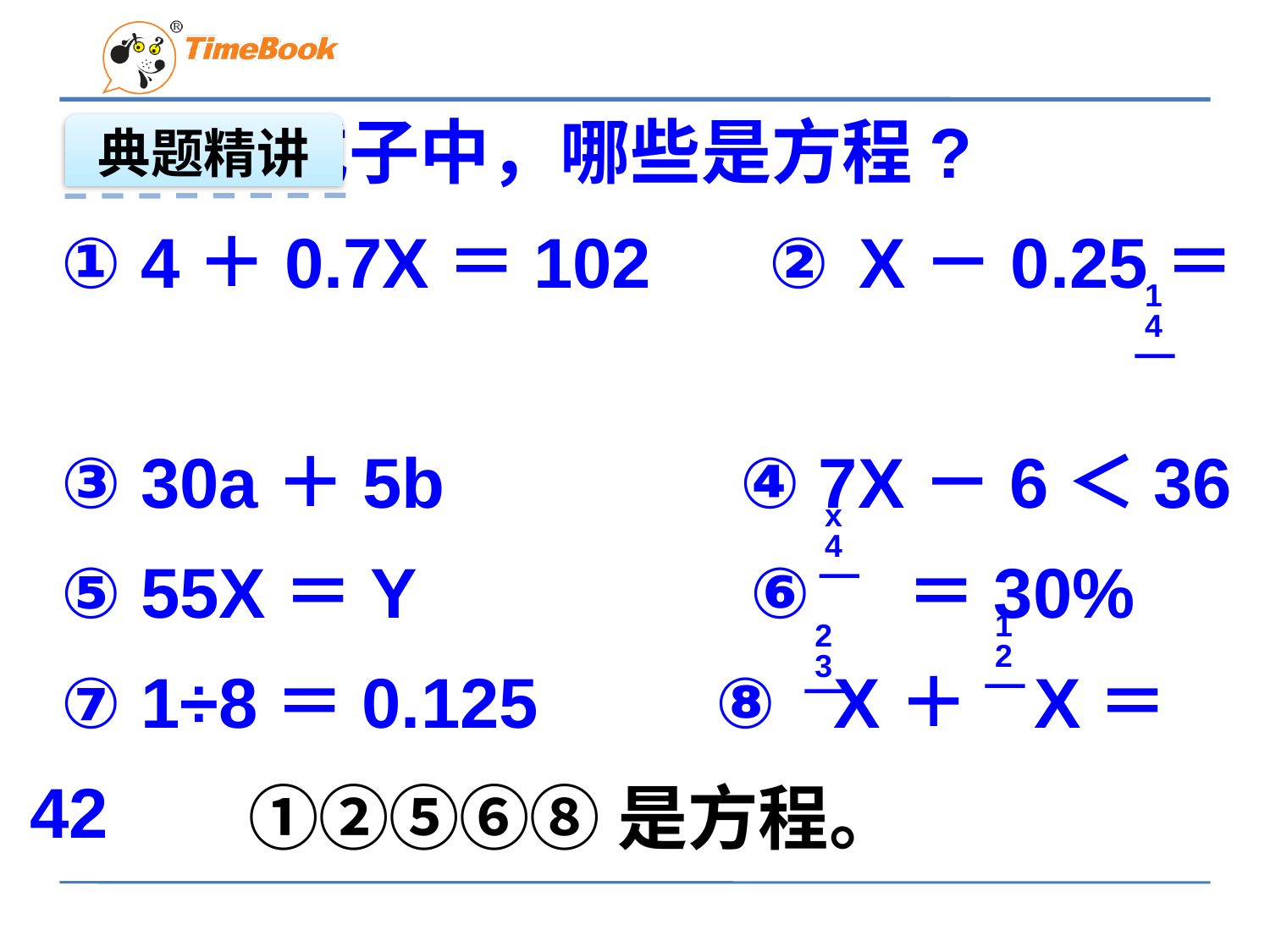

典题精讲
1.下列式子中，哪些是方程?
① 4＋0.7X＝102      ② X－0.25＝
③ 30a＋5b               ④ 7X－6＜36
⑤ 55X＝Y                 ⑥    ＝30%
⑦ 1÷8＝0.125         ⑧   X＋   X＝42
 1
 4

 x
 4

 1
 2

 2
 3

①②⑤⑥⑧是方程。